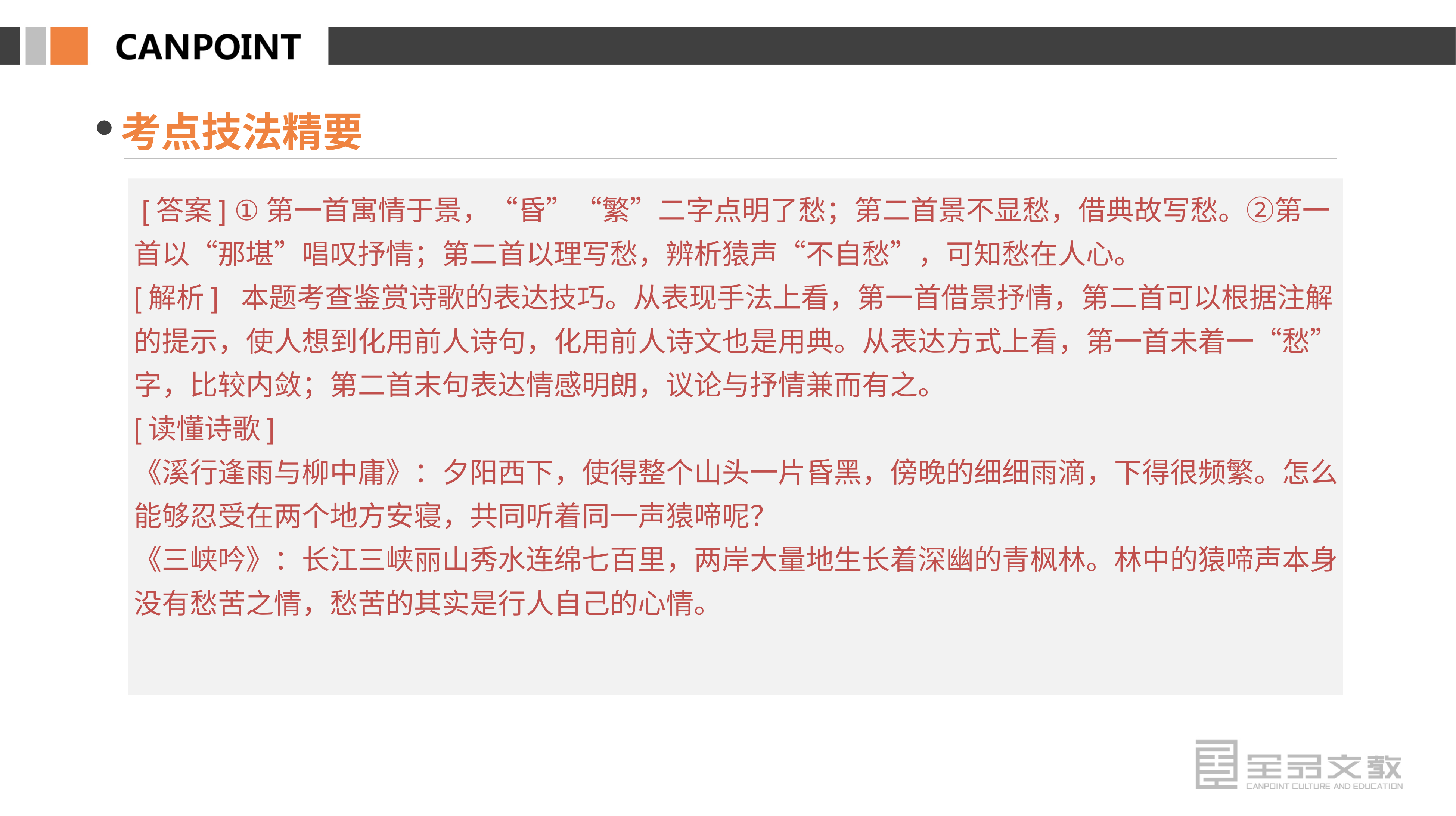

考点技法精要

 [答案] ①第一首寓情于景，“昏”“繁”二字点明了愁；第二首景不显愁，借典故写愁。②第一首以“那堪”唱叹抒情；第二首以理写愁，辨析猿声“不自愁”，可知愁在人心。
[解析]  本题考查鉴赏诗歌的表达技巧。从表现手法上看，第一首借景抒情，第二首可以根据注解的提示，使人想到化用前人诗句，化用前人诗文也是用典。从表达方式上看，第一首未着一“愁”字，比较内敛；第二首末句表达情感明朗，议论与抒情兼而有之。
[读懂诗歌]
《溪行逢雨与柳中庸》：夕阳西下，使得整个山头一片昏黑，傍晚的细细雨滴，下得很频繁。怎么能够忍受在两个地方安寝，共同听着同一声猿啼呢？
《三峡吟》：长江三峡丽山秀水连绵七百里，两岸大量地生长着深幽的青枫林。林中的猿啼声本身没有愁苦之情，愁苦的其实是行人自己的心情。